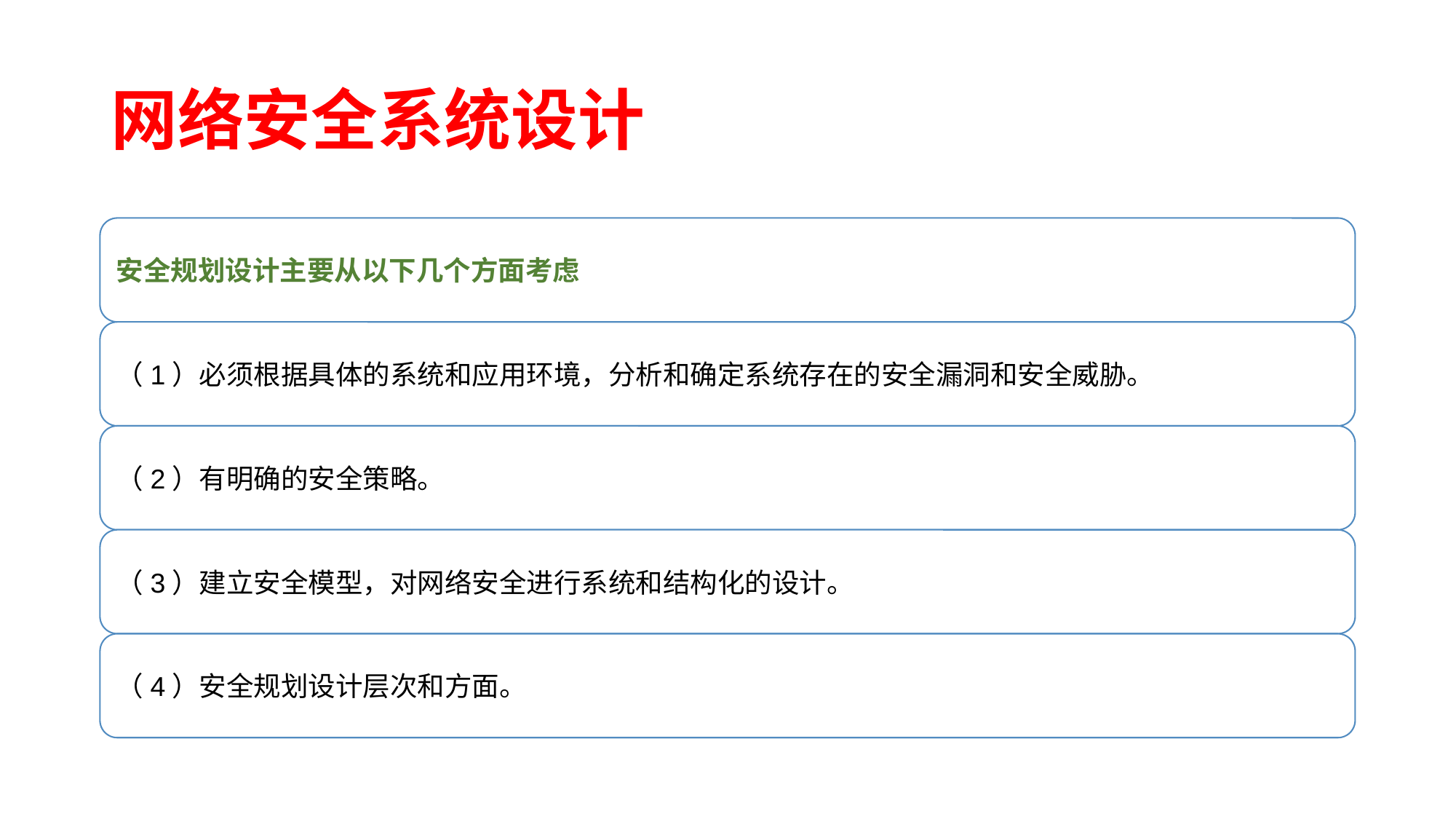

# 网络安全系统设计
安全规划设计主要从以下几个方面考虑
（1）必须根据具体的系统和应用环境，分析和确定系统存在的安全漏洞和安全威胁。
（2）有明确的安全策略。
（3）建立安全模型，对网络安全进行系统和结构化的设计。
（4）安全规划设计层次和方面。